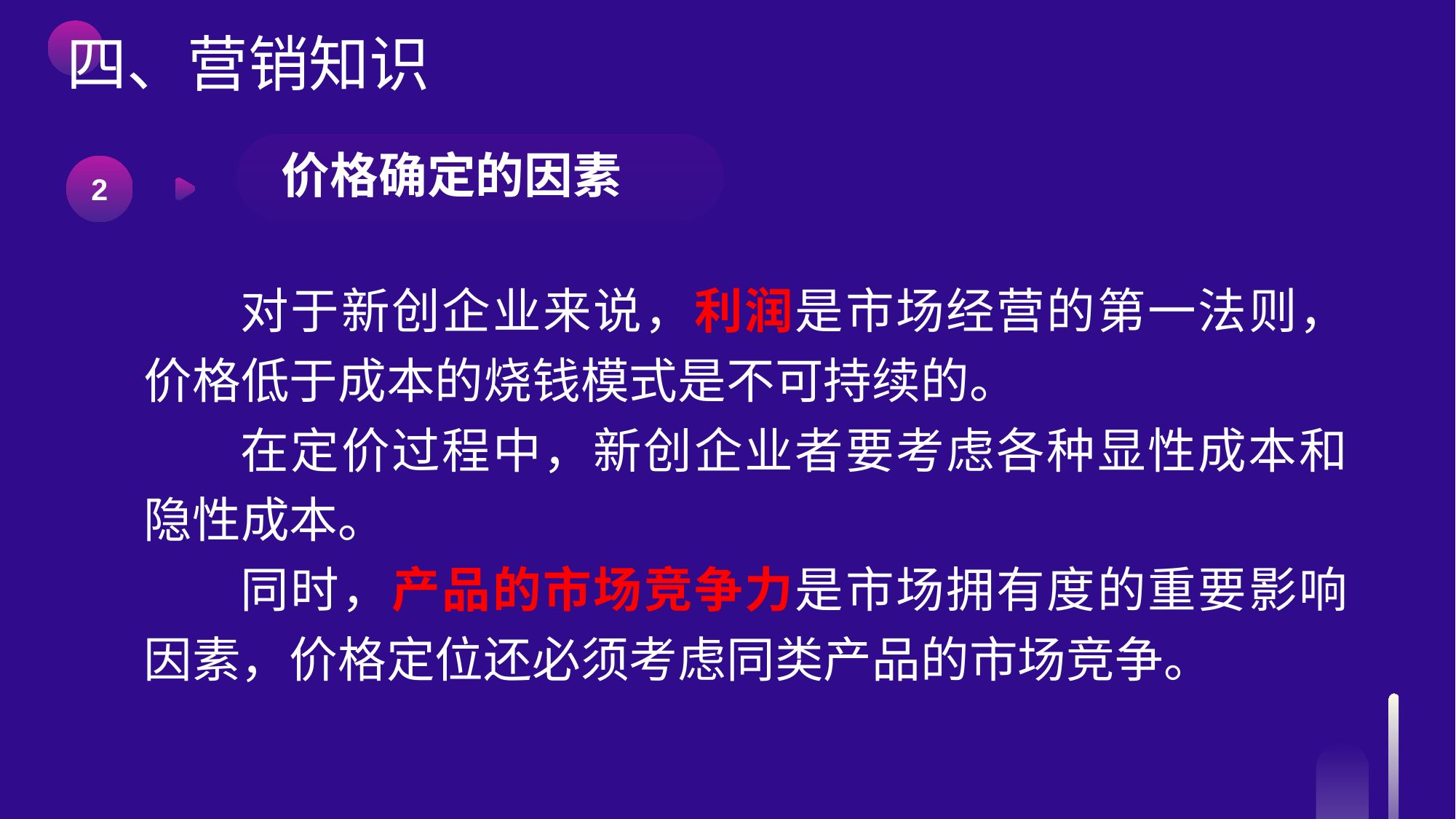

四、营销知识

价格确定的因素
2

对于新创企业来说，利润是市场经营的第一法则，价格低于成本的烧钱模式是不可持续的。
在定价过程中，新创企业者要考虑各种显性成本和隐性成本。
同时，产品的市场竞争力是市场拥有度的重要影响因素，价格定位还必须考虑同类产品的市场竞争。